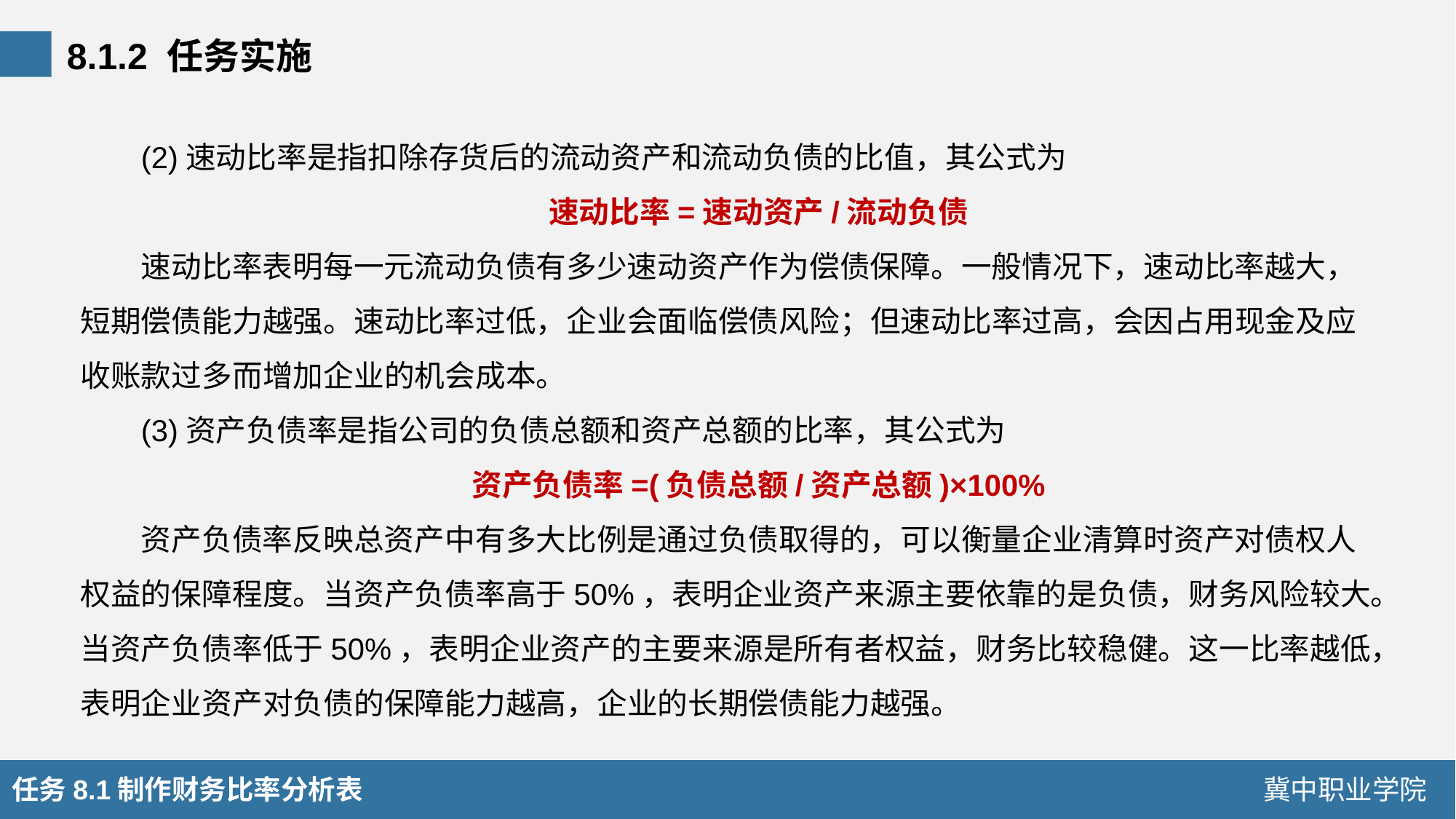

8.1.2 任务实施
(2)速动比率是指扣除存货后的流动资产和流动负债的比值，其公式为
速动比率=速动资产/流动负债
速动比率表明每一元流动负债有多少速动资产作为偿债保障。一般情况下，速动比率越大，短期偿债能力越强。速动比率过低，企业会面临偿债风险；但速动比率过高，会因占用现金及应收账款过多而增加企业的机会成本。
(3)资产负债率是指公司的负债总额和资产总额的比率，其公式为
资产负债率=(负债总额/资产总额)×100%
资产负债率反映总资产中有多大比例是通过负债取得的，可以衡量企业清算时资产对债权人权益的保障程度。当资产负债率高于50%，表明企业资产来源主要依靠的是负债，财务风险较大。当资产负债率低于50%，表明企业资产的主要来源是所有者权益，财务比较稳健。这一比率越低，表明企业资产对负债的保障能力越高，企业的长期偿债能力越强。

任务8.1制作财务比率分析表
冀中职业学院